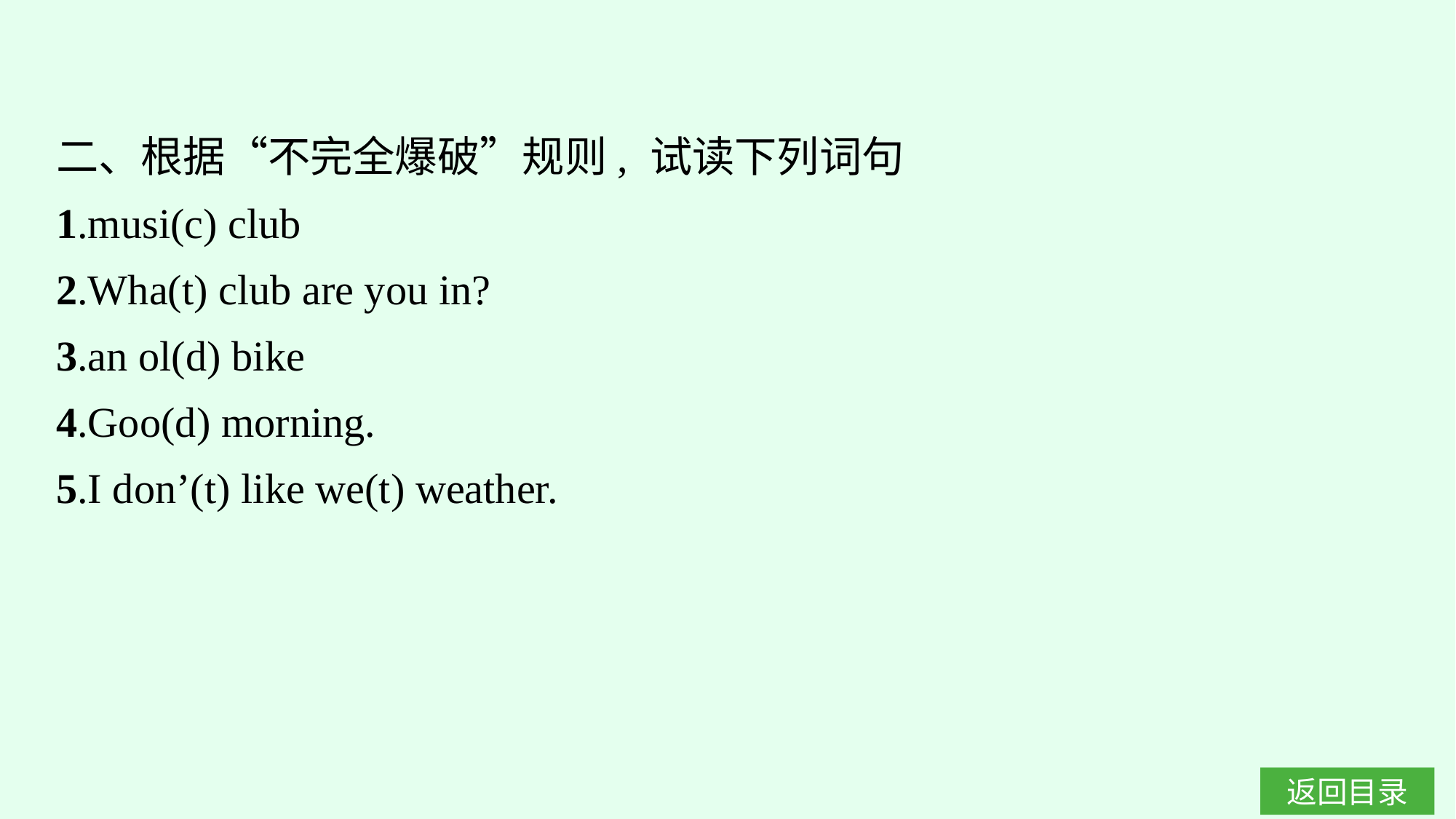

二、根据“不完全爆破”规则, 试读下列词句
1.musi(c) club
2.Wha(t) club are you in?
3.an ol(d) bike
4.Goo(d) morning.
5.I don’(t) like we(t) weather.